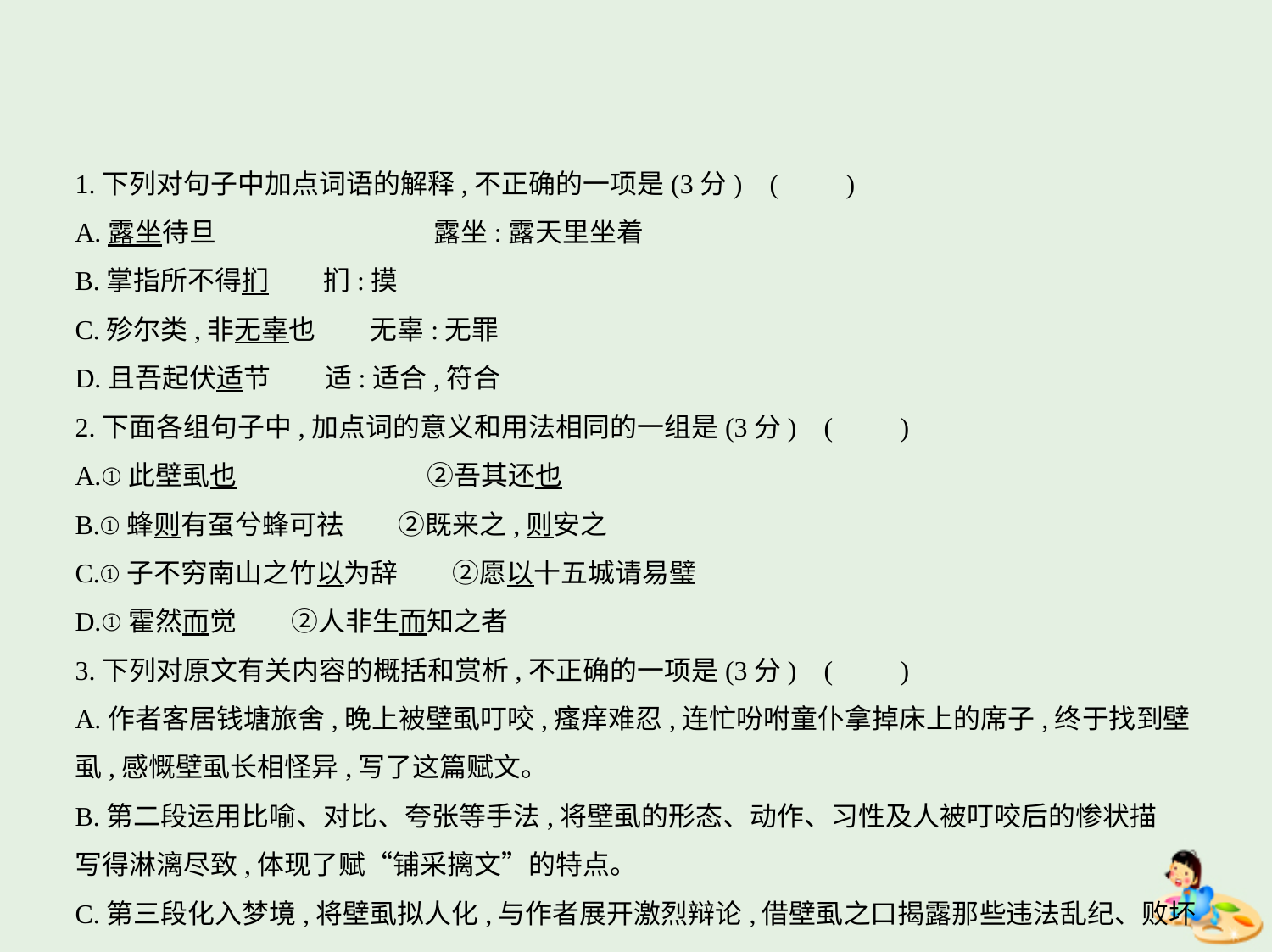

1.下列对句子中加点词语的解释,不正确的一项是(3分) (　　)
A.露坐待旦　　　　　　　　露坐:露天里坐着
B.掌指所不得扪　　扪:摸
C.殄尔类,非无辜也　　无辜:无罪
D.且吾起伏适节　　适:适合,符合
2.下面各组句子中,加点词的意义和用法相同的一组是(3分) (　　)
A.①此壁虱也　　　　　　　②吾其还也
B.①蜂则有虿兮蜂可祛　　②既来之,则安之
C.①子不穷南山之竹以为辞　　②愿以十五城请易璧
D.①霍然而觉　　②人非生而知之者
3.下列对原文有关内容的概括和赏析,不正确的一项是(3分) (　　)
A.作者客居钱塘旅舍,晚上被壁虱叮咬,瘙痒难忍,连忙吩咐童仆拿掉床上的席子,终于找到壁
虱,感慨壁虱长相怪异,写了这篇赋文。
B.第二段运用比喻、对比、夸张等手法,将壁虱的形态、动作、习性及人被叮咬后的惨状描
写得淋漓尽致,体现了赋“铺采摛文”的特点。
C.第三段化入梦境,将壁虱拟人化,与作者展开激烈辩论,借壁虱之口揭露那些违法乱纪、败坏